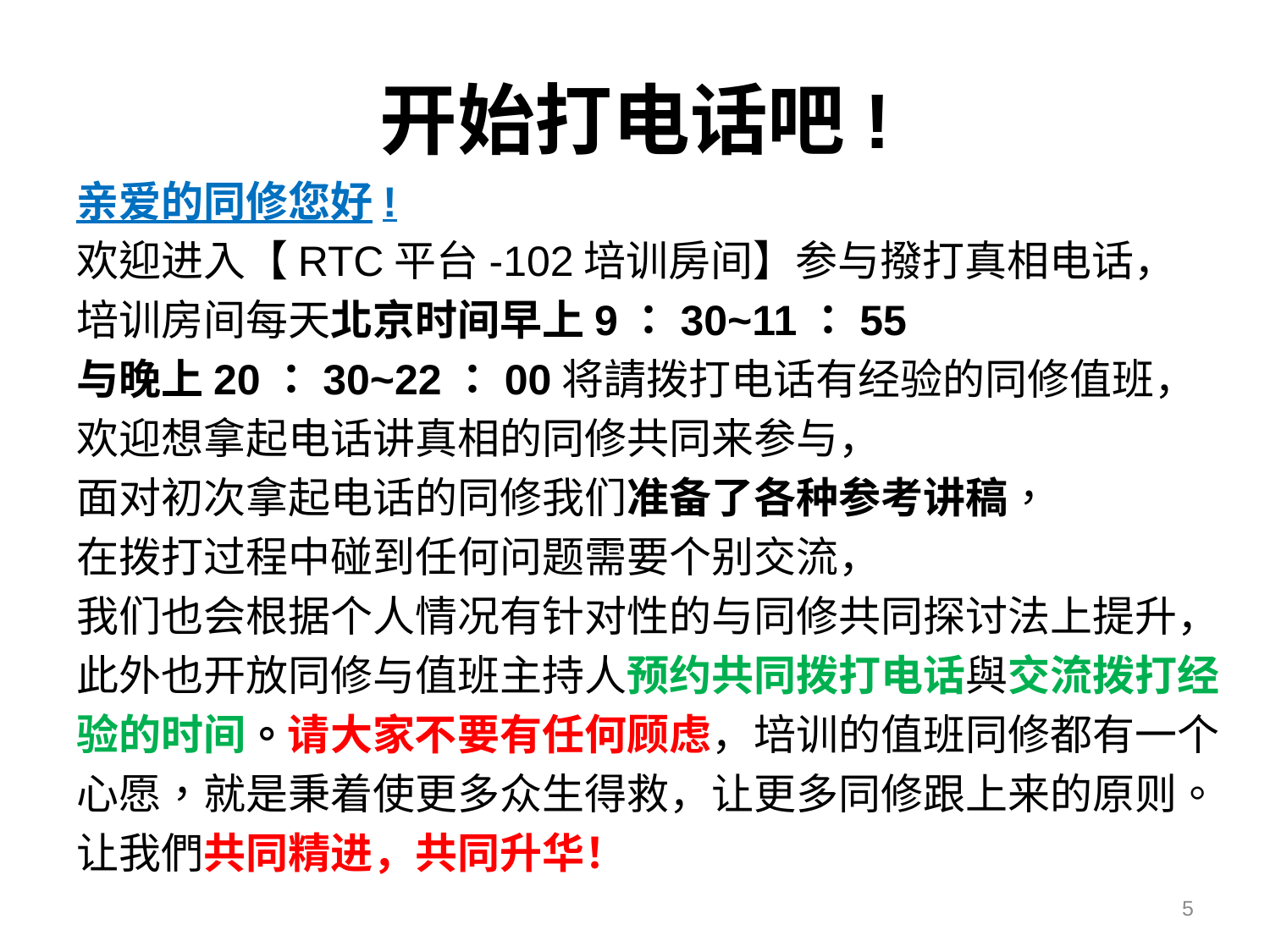

# 开始打电话吧!
亲爱的同修您好!
欢迎进入【RTC平台-102培训房间】参与撥打真相电话，
培训房间每天北京时间早上9：30~11：55
与晚上20：30~22：00将請拨打电话有经验的同修值班，
欢迎想拿起电话讲真相的同修共同来参与，
面对初次拿起电话的同修我们准备了各种参考讲稿，
在拨打过程中碰到任何问题需要个别交流，
我们也会根据个人情况有针对性的与同修共同探讨法上提升，
此外也开放同修与值班主持人预约共同拨打电话與交流拨打经
验的时间。请大家不要有任何顾虑，培训的值班同修都有一个
心愿，就是秉着使更多众生得救，让更多同修跟上来的原则。
让我們共同精进，共同升华！
5